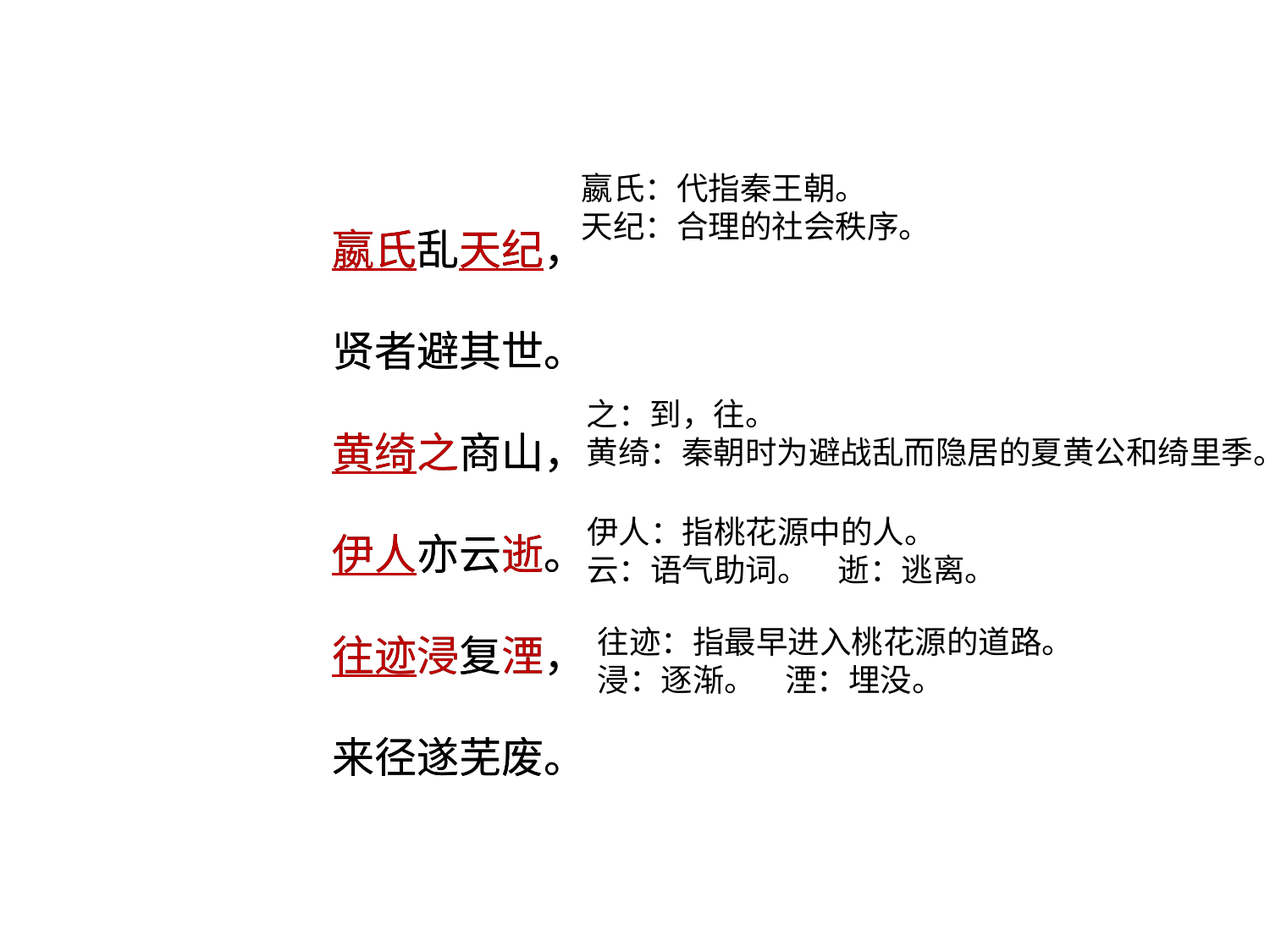

嬴氏：代指秦王朝。
天纪：合理的社会秩序。
嬴氏乱天纪，
贤者避其世。
黄绮之商山，
伊人亦云逝。
往迹浸复湮，
来径遂芜废。
嬴氏乱天纪，
贤者避其世。
黄绮之商山，
伊人亦云逝。
往迹浸复湮，
来径遂芜废。
之：到，往。
黄绮：秦朝时为避战乱而隐居的夏黄公和绮里季。
伊人：指桃花源中的人。
云：语气助词。    逝：逃离。
往迹：指最早进入桃花源的道路。
浸：逐渐。    湮：埋没。